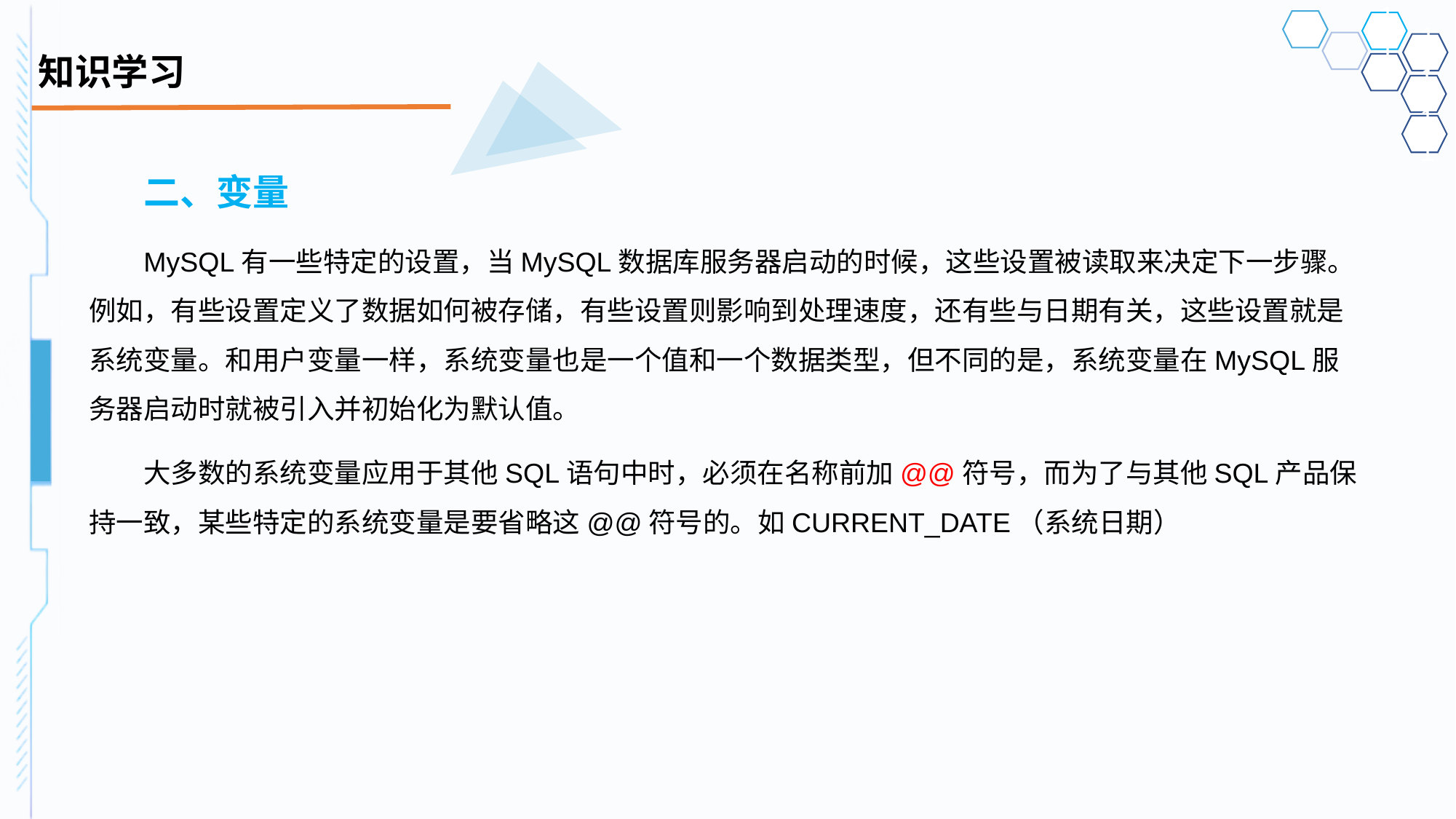

# 知识学习

二、变量
MySQL有一些特定的设置，当MySQL数据库服务器启动的时候，这些设置被读取来决定下一步骤。例如，有些设置定义了数据如何被存储，有些设置则影响到处理速度，还有些与日期有关，这些设置就是系统变量。和用户变量一样，系统变量也是一个值和一个数据类型，但不同的是，系统变量在MySQL服务器启动时就被引入并初始化为默认值。
大多数的系统变量应用于其他SQL语句中时，必须在名称前加@@符号，而为了与其他SQL产品保持一致，某些特定的系统变量是要省略这@@符号的。如CURRENT_DATE（系统日期）